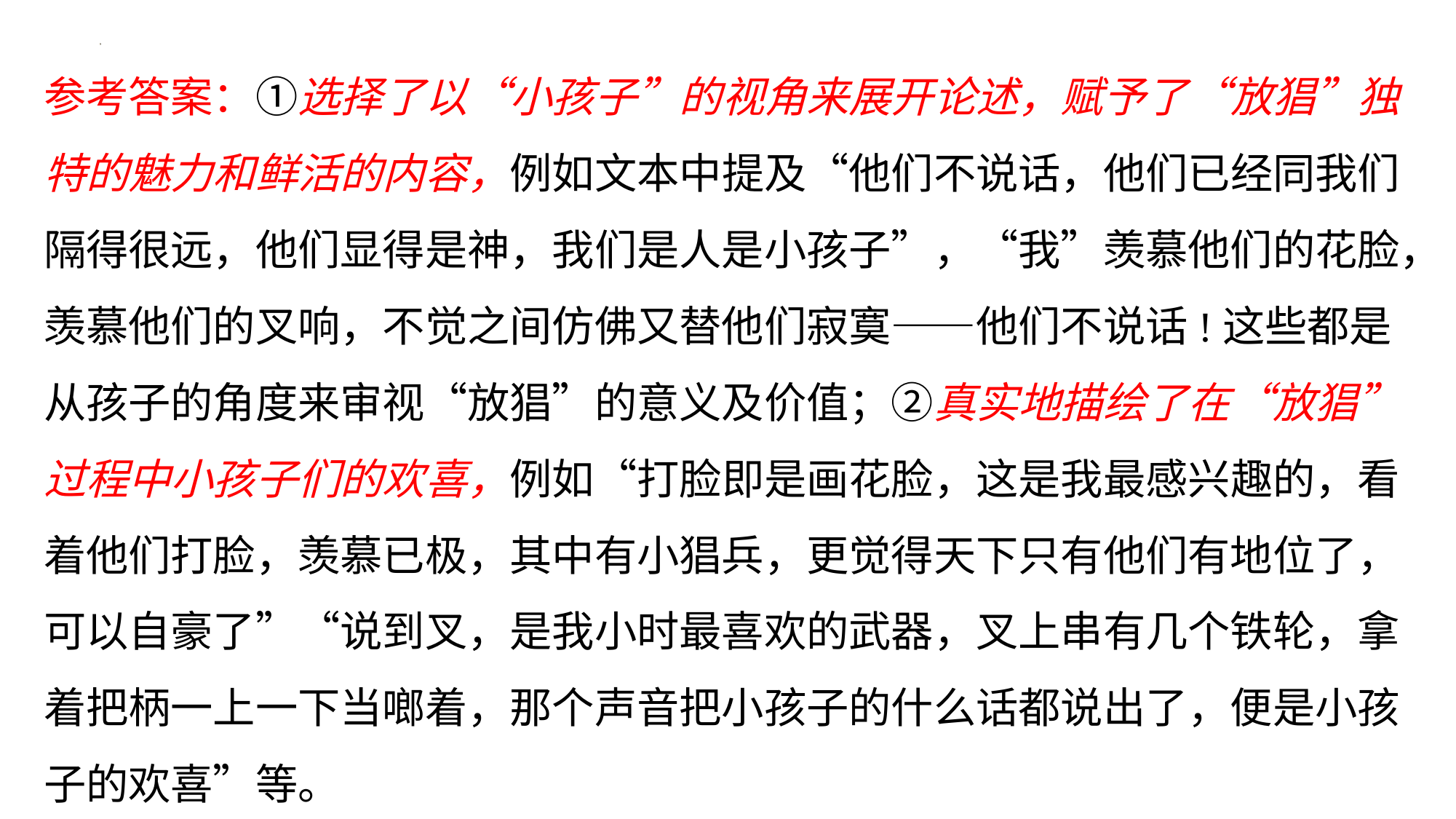

参考答案：①选择了以“小孩子”的视角来展开论述，赋予了“放猖”独特的魅力和鲜活的内容，例如文本中提及“他们不说话，他们已经同我们隔得很远，他们显得是神，我们是人是小孩子”，“我”羡慕他们的花脸，羡慕他们的叉响，不觉之间仿佛又替他们寂寞——他们不说话!这些都是从孩子的角度来审视“放猖”的意义及价值；②真实地描绘了在“放猖”过程中小孩子们的欢喜，例如“打脸即是画花脸，这是我最感兴趣的，看着他们打脸，羡慕已极，其中有小猖兵，更觉得天下只有他们有地位了，可以自豪了”“说到叉，是我小时最喜欢的武器，叉上串有几个铁轮，拿着把柄一上一下当啷着，那个声音把小孩子的什么话都说出了，便是小孩子的欢喜”等。